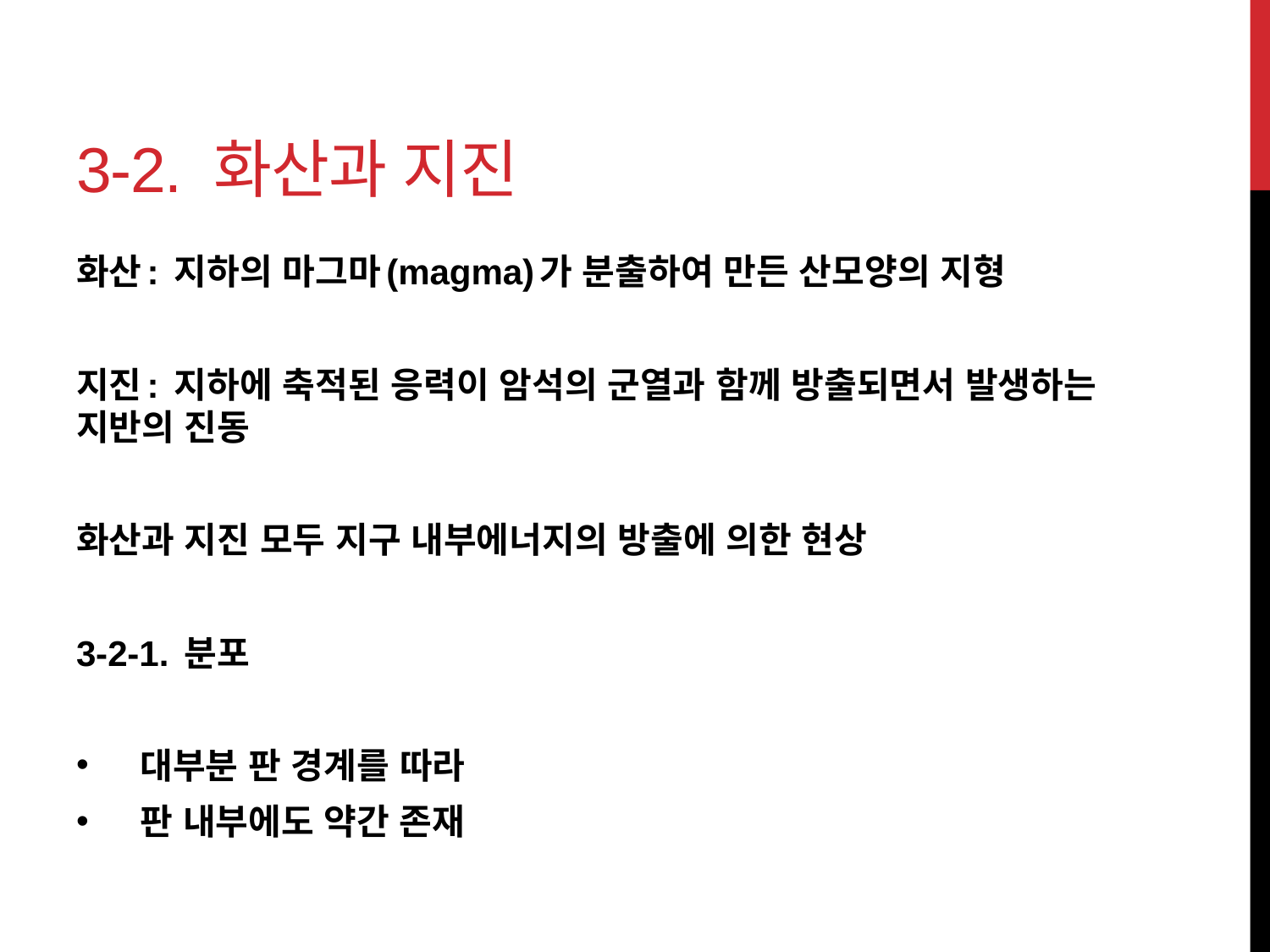

# 3-2. 화산과 지진
화산: 지하의 마그마(magma)가 분출하여 만든 산모양의 지형

지진: 지하에 축적된 응력이 암석의 군열과 함께 방출되면서 발생하는 지반의 진동

화산과 지진 모두 지구 내부에너지의 방출에 의한 현상

3-2-1. 분포

대부분 판 경계를 따라
판 내부에도 약간 존재